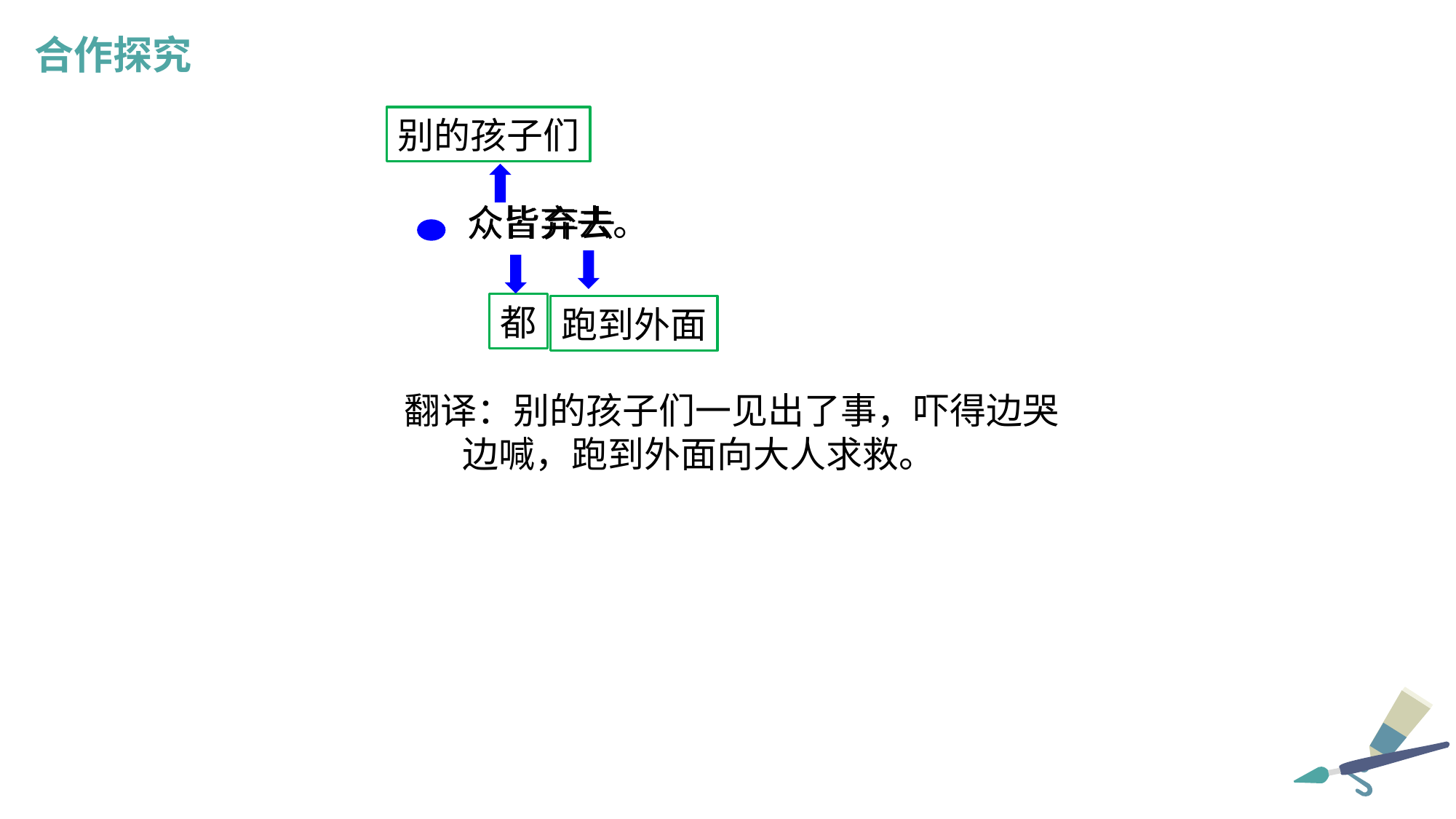

合作探究
别的孩子们

皆
众皆弃去。
弃去
众

都
跑到外面
翻译：别的孩子们一见出了事，吓得边哭
      边喊，跑到外面向大人求救。